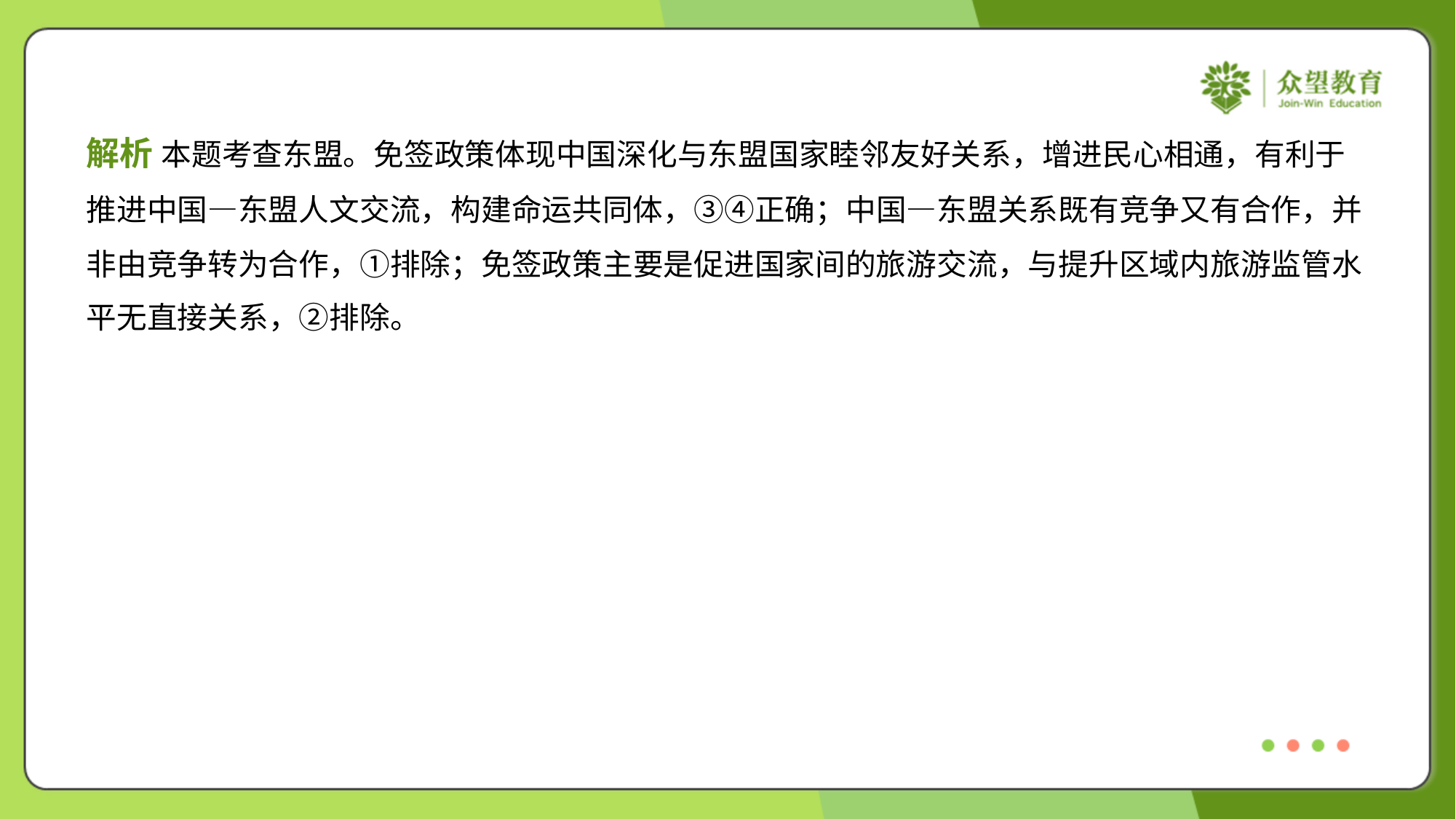

解析 本题考查东盟。免签政策体现中国深化与东盟国家睦邻友好关系，增进民心相通，有利于
推进中国—东盟人文交流，构建命运共同体，③④正确；中国—东盟关系既有竞争又有合作，并
非由竞争转为合作，①排除；免签政策主要是促进国家间的旅游交流，与提升区域内旅游监管水
平无直接关系，②排除。